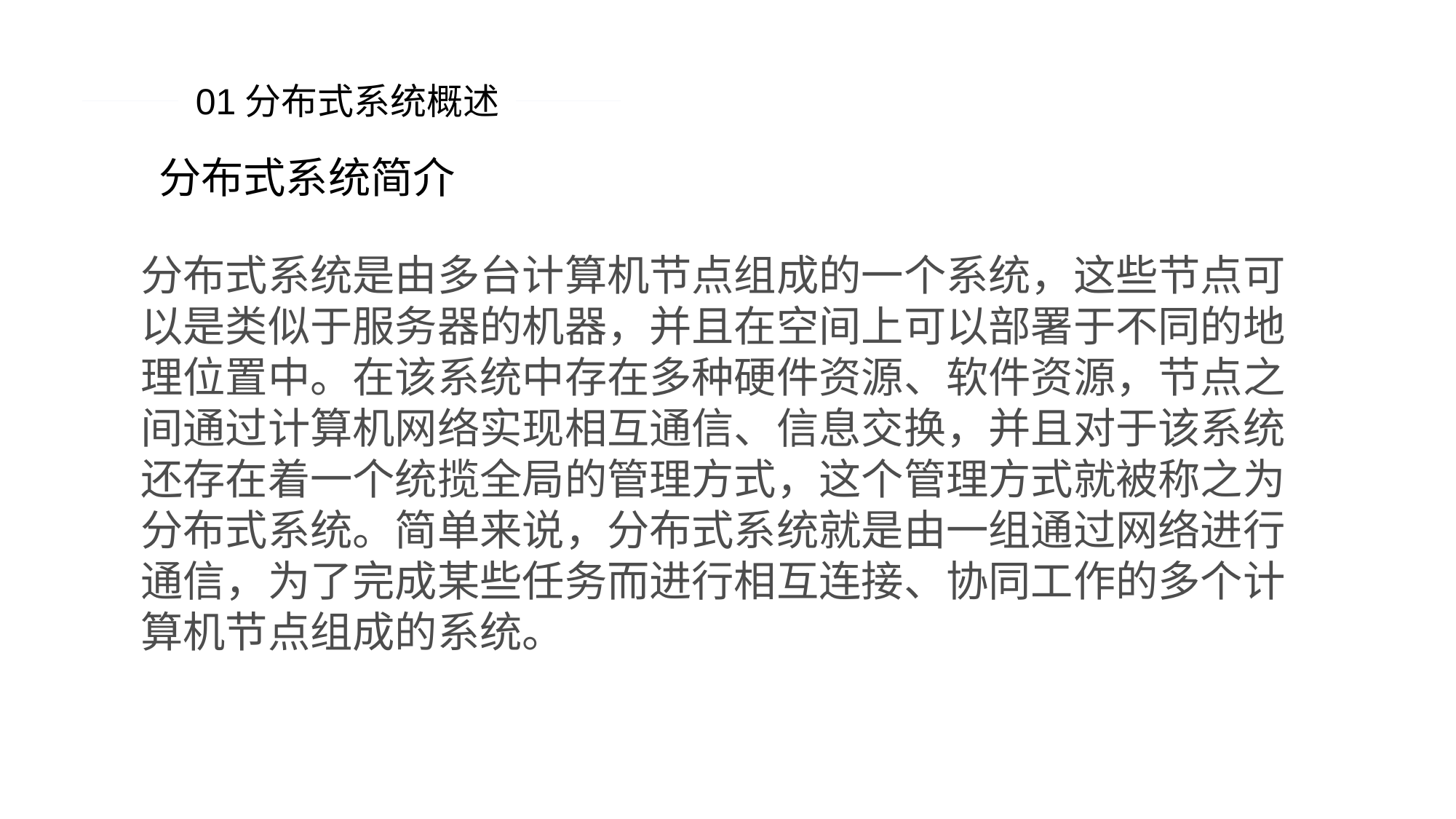

01分布式系统概述
分布式系统简介
分布式系统是由多台计算机节点组成的一个系统，这些节点可以是类似于服务器的机器，并且在空间上可以部署于不同的地理位置中。在该系统中存在多种硬件资源、软件资源，节点之间通过计算机网络实现相互通信、信息交换，并且对于该系统还存在着一个统揽全局的管理方式，这个管理方式就被称之为分布式系统。简单来说，分布式系统就是由一组通过网络进行通信，为了完成某些任务而进行相互连接、协同工作的多个计算机节点组成的系统。